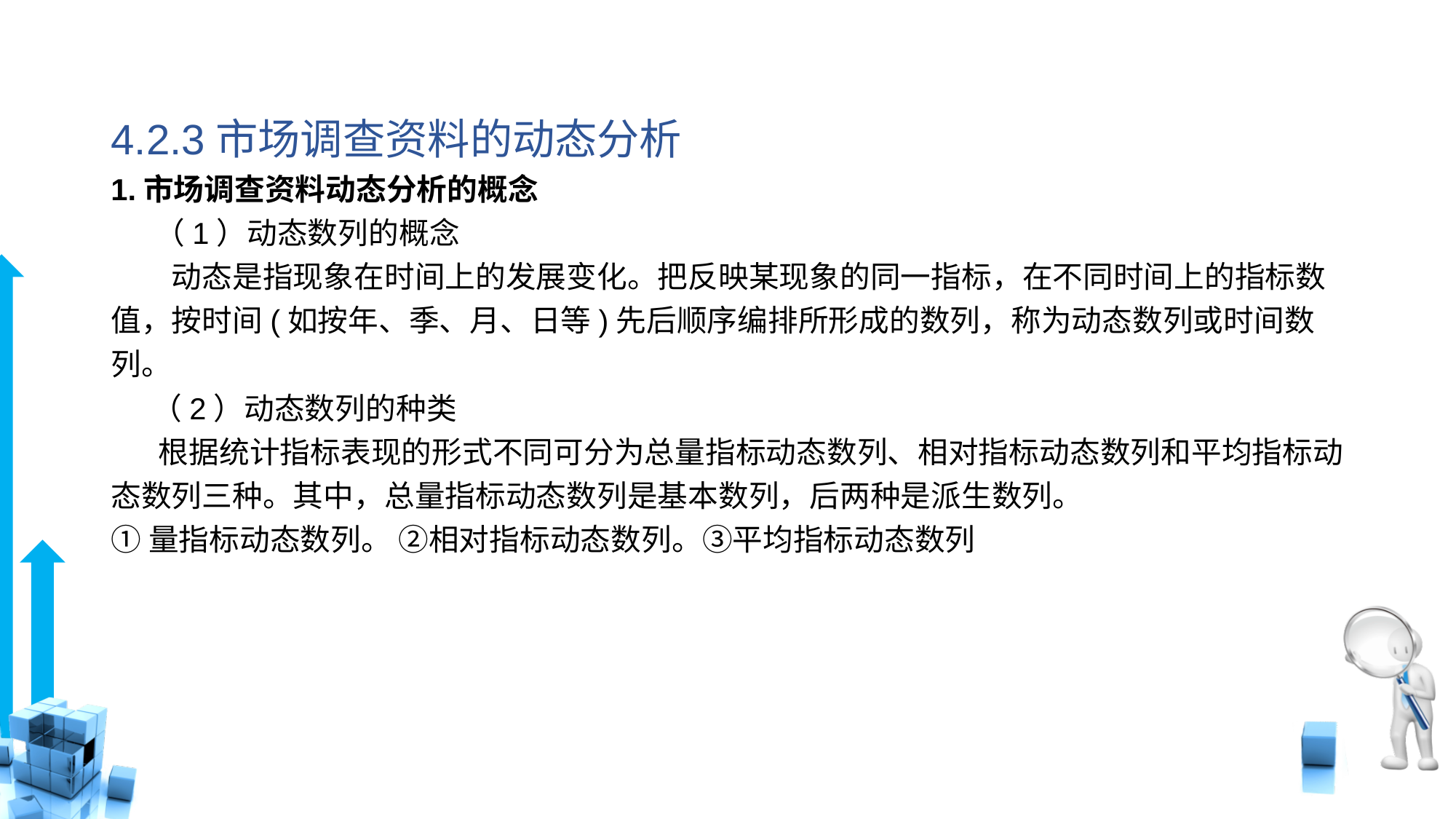

# 4.2.3市场调查资料的动态分析
1.市场调查资料动态分析的概念
　  （1）动态数列的概念
　　动态是指现象在时间上的发展变化。把反映某现象的同一指标，在不同时间上的指标数值，按时间(如按年、季、月、日等)先后顺序编排所形成的数列，称为动态数列或时间数列。
     （2）动态数列的种类
      根据统计指标表现的形式不同可分为总量指标动态数列、相对指标动态数列和平均指标动态数列三种。其中，总量指标动态数列是基本数列，后两种是派生数列。
①量指标动态数列。 ②相对指标动态数列。③平均指标动态数列